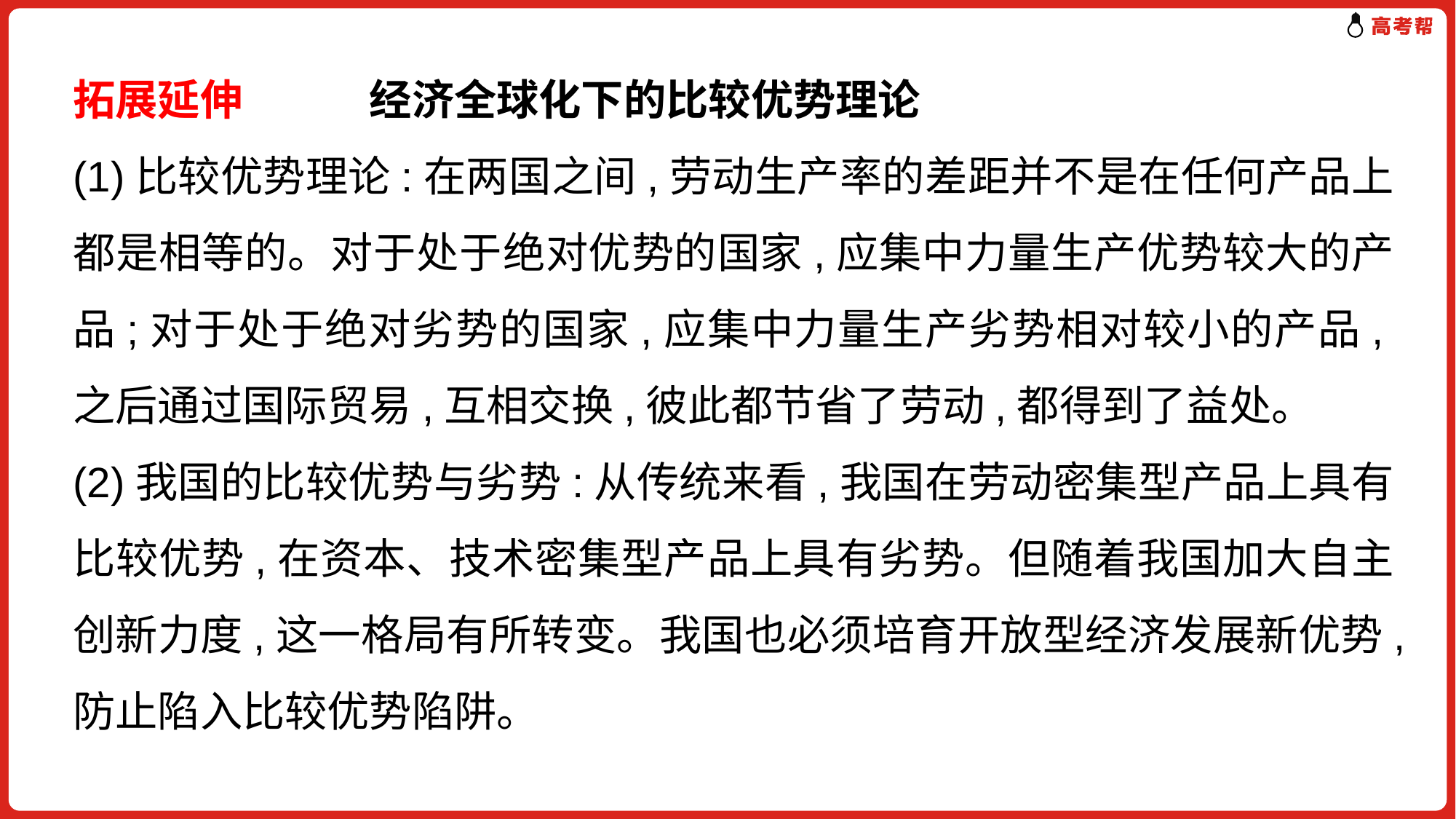

拓展延伸　　　经济全球化下的比较优势理论
(1)比较优势理论:在两国之间,劳动生产率的差距并不是在任何产品上都是相等的。对于处于绝对优势的国家,应集中力量生产优势较大的产品;对于处于绝对劣势的国家,应集中力量生产劣势相对较小的产品,之后通过国际贸易,互相交换,彼此都节省了劳动,都得到了益处。
(2)我国的比较优势与劣势:从传统来看,我国在劳动密集型产品上具有比较优势,在资本、技术密集型产品上具有劣势。但随着我国加大自主创新力度,这一格局有所转变。我国也必须培育开放型经济发展新优势,防止陷入比较优势陷阱。